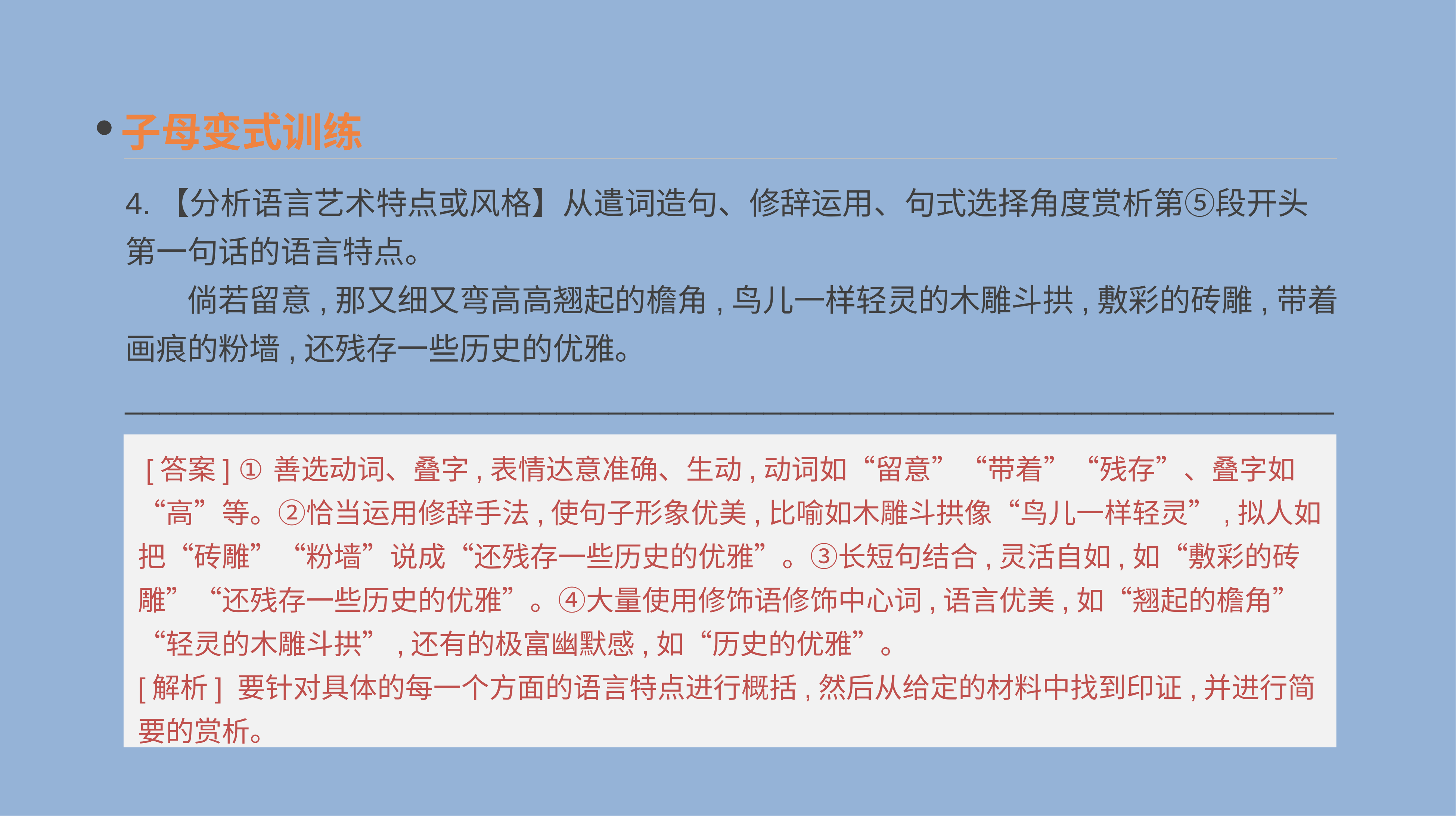

子母变式训练

4.【分析语言艺术特点或风格】从遣词造句、修辞运用、句式选择角度赏析第⑤段开头第一句话的语言特点。
　　倘若留意,那又细又弯高高翘起的檐角,鸟儿一样轻灵的木雕斗拱,敷彩的砖雕,带着画痕的粉墙,还残存一些历史的优雅。
_____________________________________________________________________________________

 [答案] ①善选动词、叠字,表情达意准确、生动,动词如“留意”“带着”“残存”、叠字如“高”等。②恰当运用修辞手法,使句子形象优美,比喻如木雕斗拱像“鸟儿一样轻灵”,拟人如把“砖雕”“粉墙”说成“还残存一些历史的优雅”。③长短句结合,灵活自如,如“敷彩的砖雕”“还残存一些历史的优雅”。④大量使用修饰语修饰中心词,语言优美,如“翘起的檐角”“轻灵的木雕斗拱”,还有的极富幽默感,如“历史的优雅”。
[解析] 要针对具体的每一个方面的语言特点进行概括,然后从给定的材料中找到印证,并进行简要的赏析。